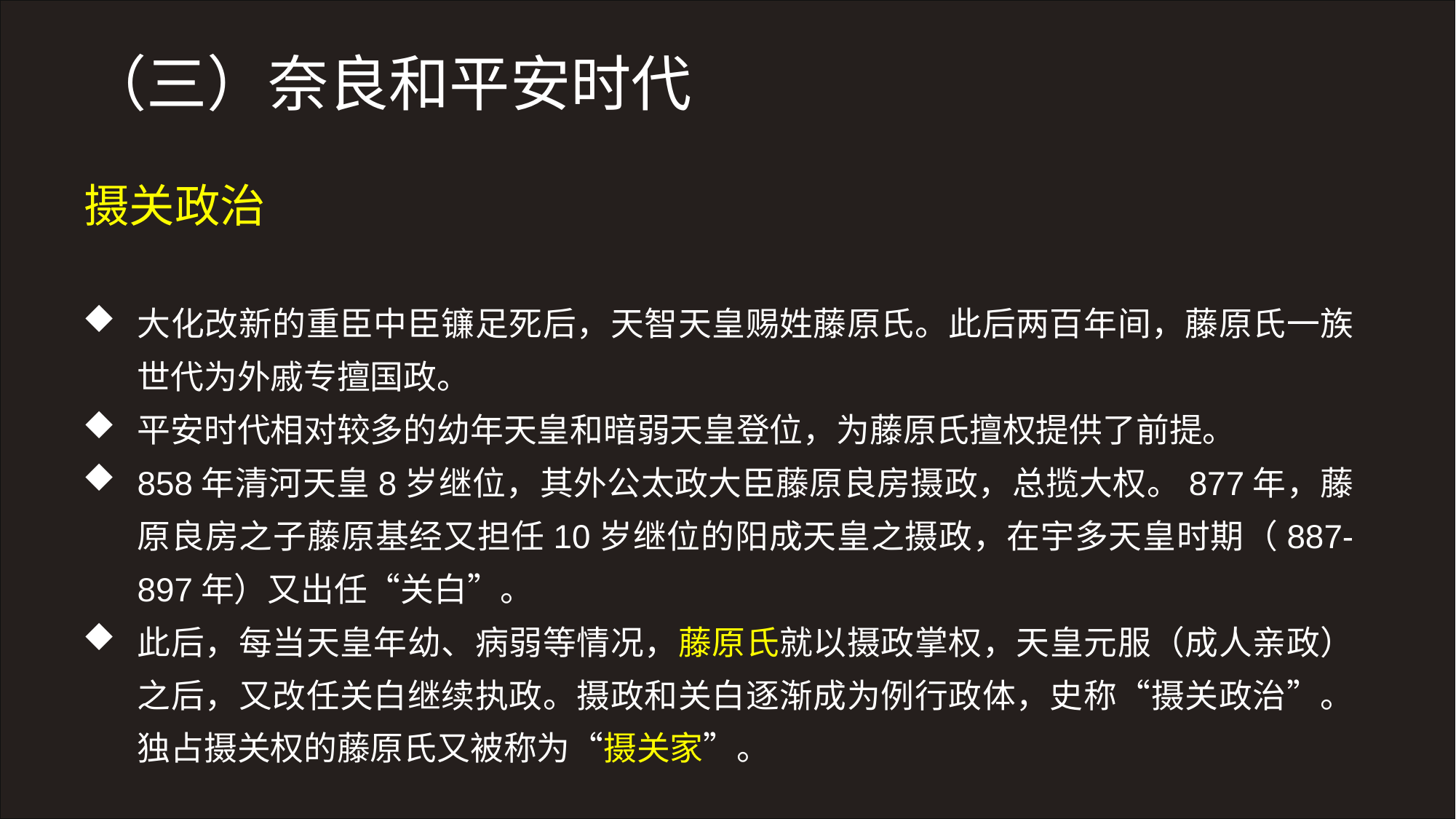

（三）奈良和平安时代
摄关政治
大化改新的重臣中臣镰足死后，天智天皇赐姓藤原氏。此后两百年间，藤原氏一族世代为外戚专擅国政。
平安时代相对较多的幼年天皇和暗弱天皇登位，为藤原氏擅权提供了前提。
858年清河天皇8岁继位，其外公太政大臣藤原良房摄政，总揽大权。877年，藤原良房之子藤原基经又担任10岁继位的阳成天皇之摄政，在宇多天皇时期（887-897年）又出任“关白”。
此后，每当天皇年幼、病弱等情况，藤原氏就以摄政掌权，天皇元服（成人亲政）之后，又改任关白继续执政。摄政和关白逐渐成为例行政体，史称“摄关政治”。独占摄关权的藤原氏又被称为“摄关家”。